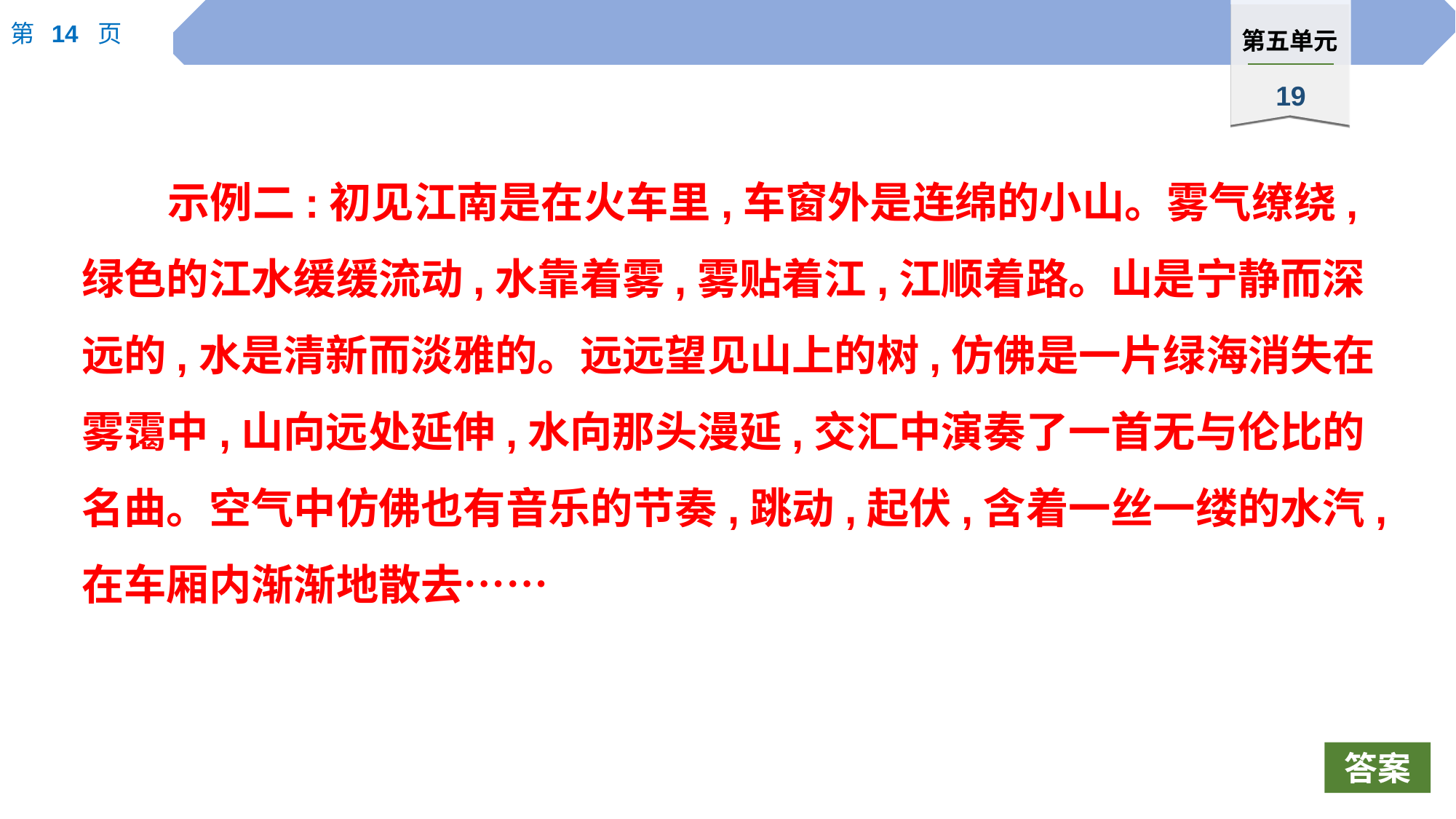

示例二:初见江南是在火车里,车窗外是连绵的小山。雾气缭绕,绿色的江水缓缓流动,水靠着雾,雾贴着江,江顺着路。山是宁静而深远的,水是清新而淡雅的。远远望见山上的树,仿佛是一片绿海消失在雾霭中,山向远处延伸,水向那头漫延,交汇中演奏了一首无与伦比的名曲。空气中仿佛也有音乐的节奏,跳动,起伏,含着一丝一缕的水汽,在车厢内渐渐地散去……
答案